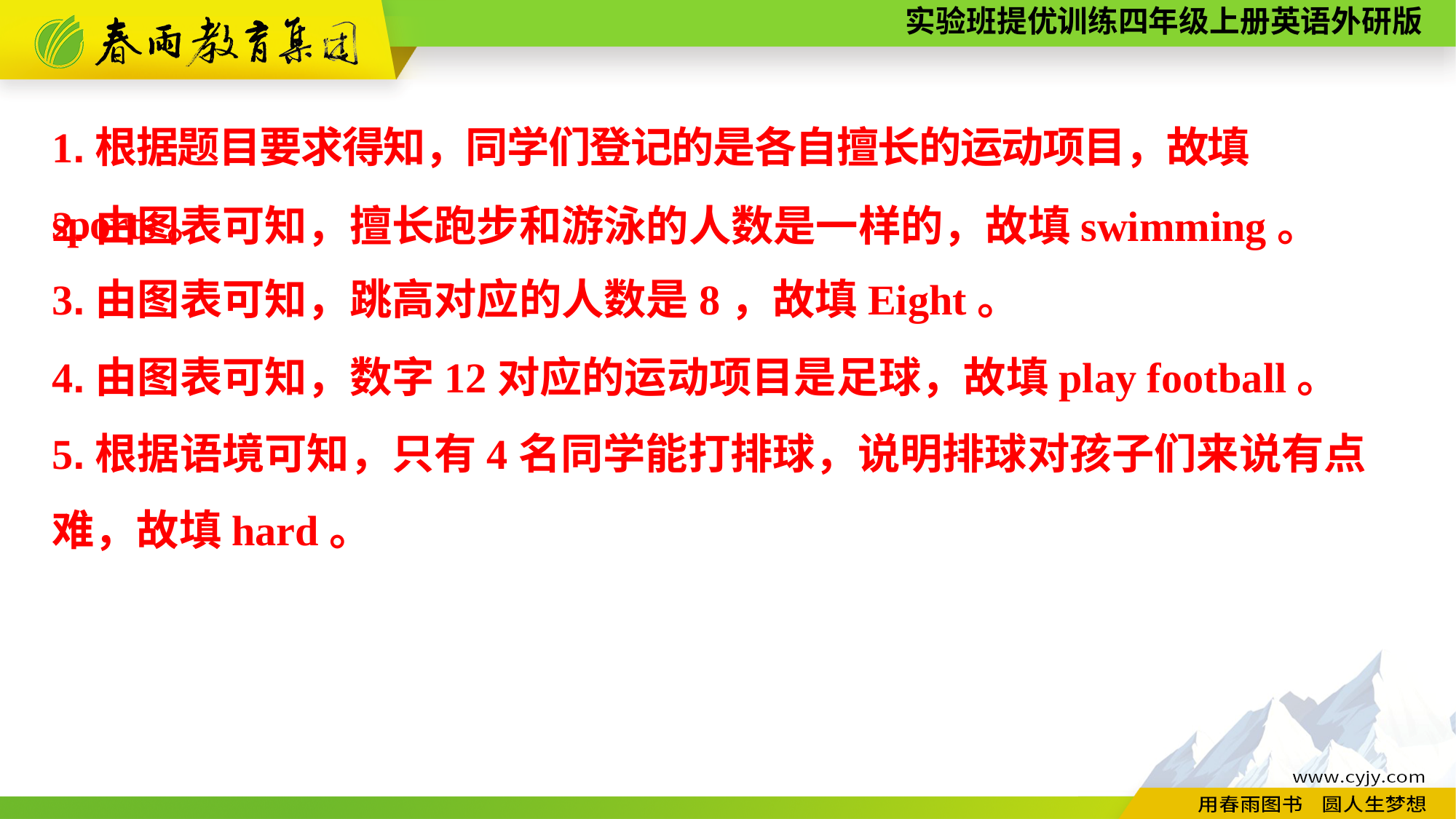

1.根据题目要求得知，同学们登记的是各自擅长的运动项目，故填sports。
2.由图表可知，擅长跑步和游泳的人数是一样的，故填swimming。
3.由图表可知，跳高对应的人数是8，故填Eight。
4.由图表可知，数字12对应的运动项目是足球，故填play football。
5.根据语境可知，只有4名同学能打排球，说明排球对孩子们来说有点
难，故填hard。